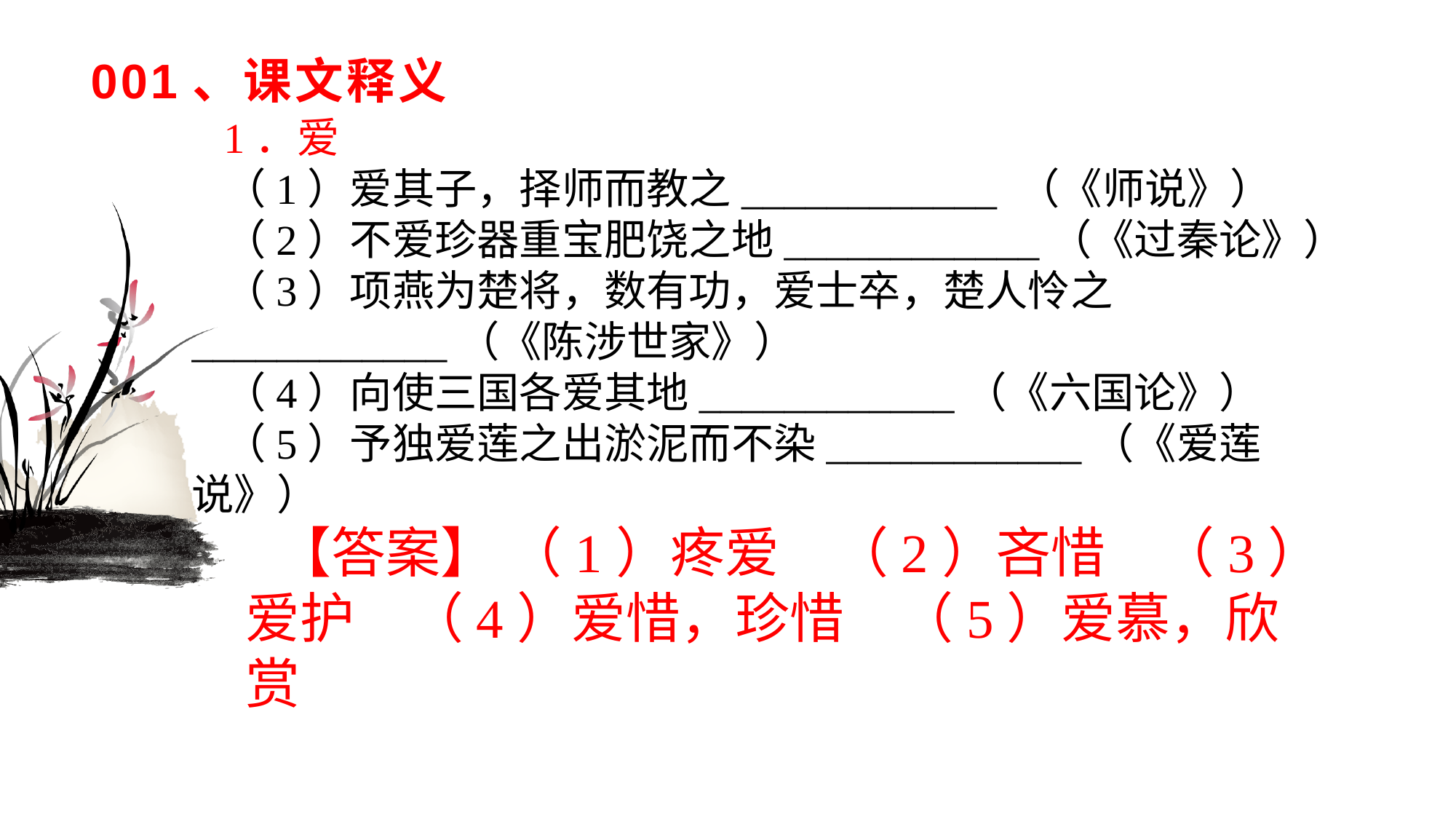

# 001、课文释义
1．爱
（1）爱其子，择师而教之____________ （《师说》）（2）不爱珍器重宝肥饶之地____________（《过秦论》）（3）项燕为楚将，数有功，爱士卒，楚人怜之____________（《陈涉世家》）（4）向使三国各爱其地____________（《六国论》）（5）予独爱莲之出淤泥而不染____________（《爱莲说》）
【答案】 （1）疼爱　（2）吝惜　（3）爱护　（4）爱惜，珍惜　（5）爱慕，欣赏